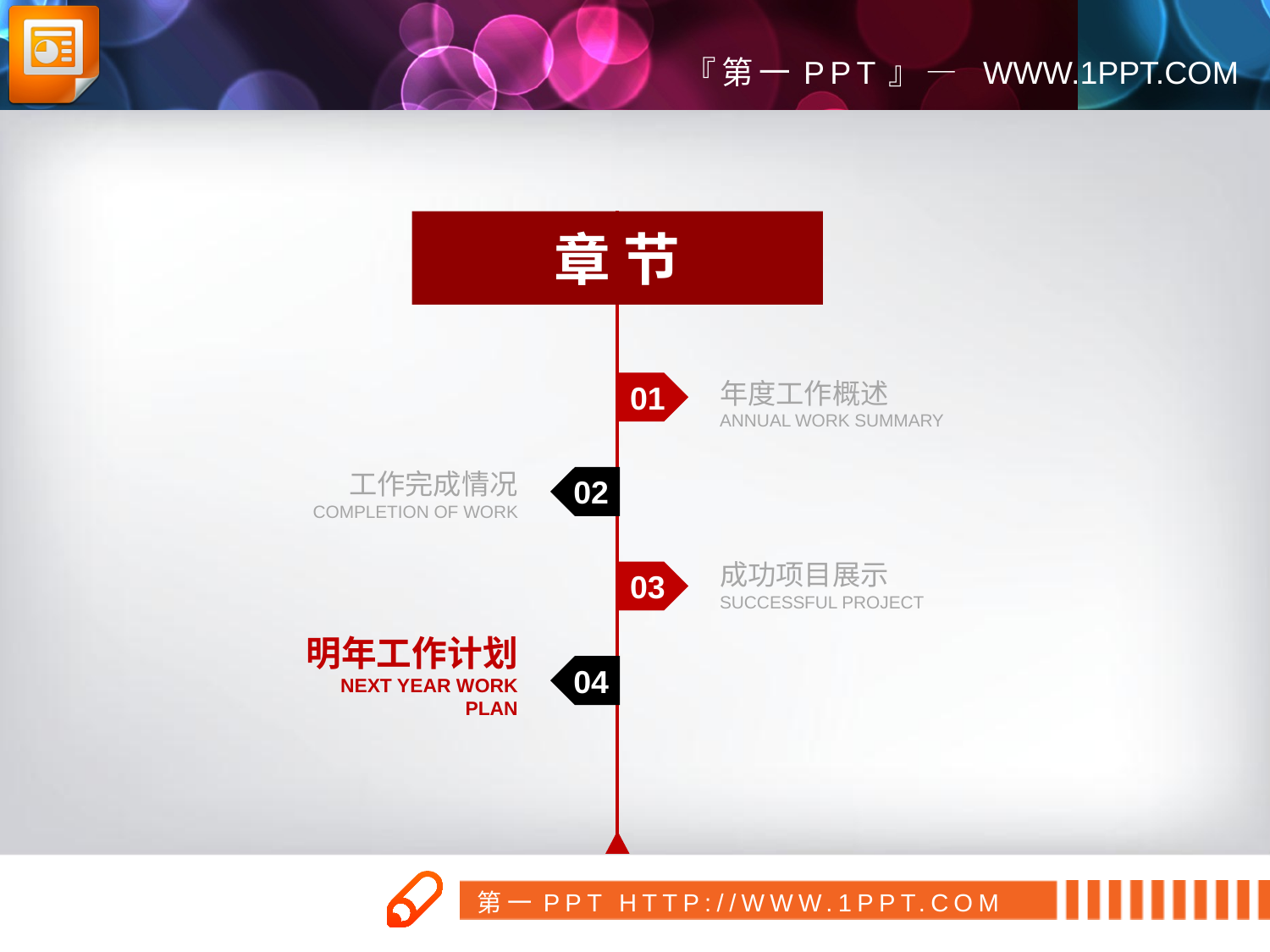

章 节
01
年度工作概述
ANNUAL WORK SUMMARY
工作完成情况
COMPLETION OF WORK
02
成功项目展示SUCCESSFUL PROJECT
03
明年工作计划
NEXT YEAR WORK PLAN
04